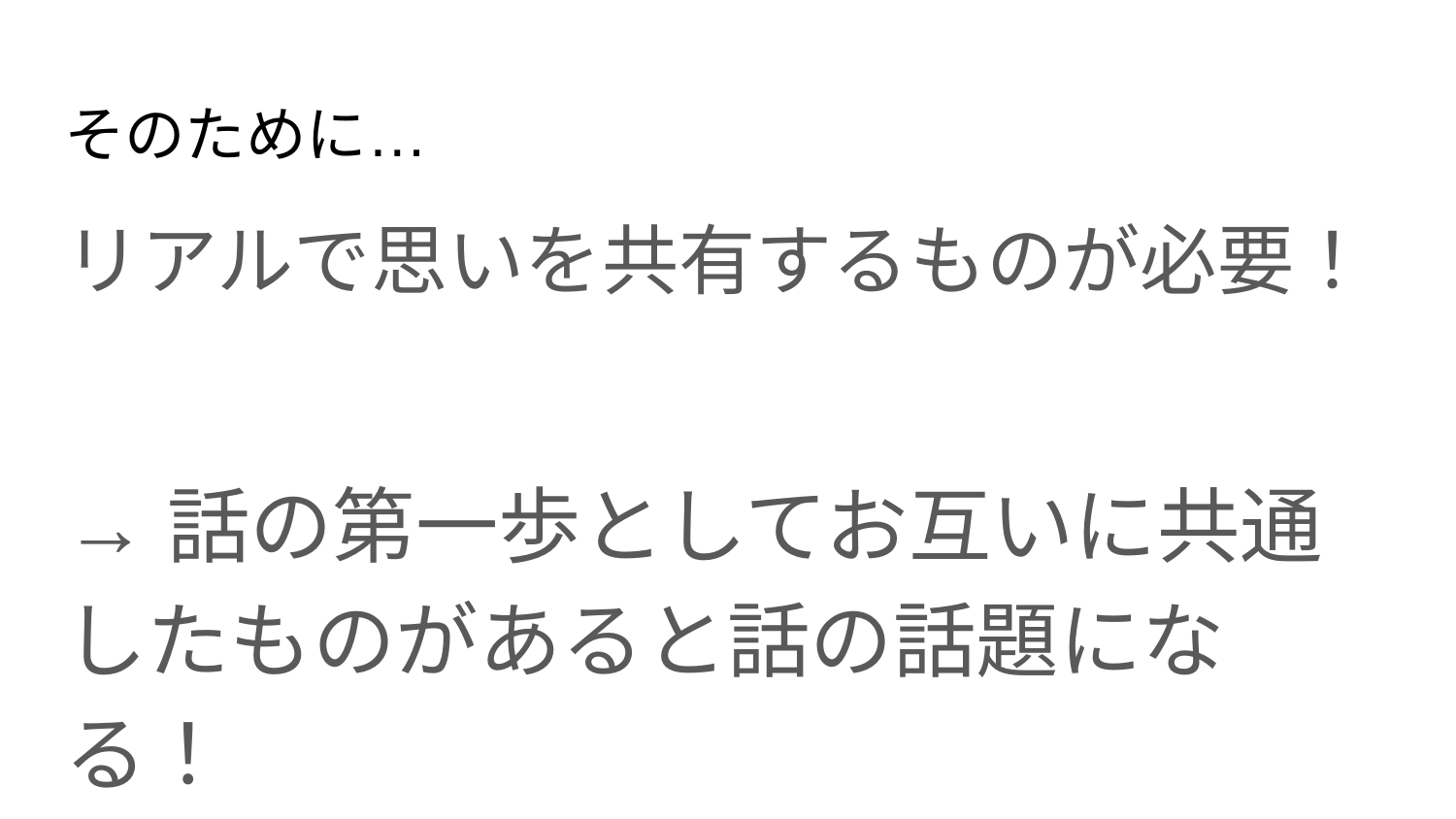

# そのために…
リアルで思いを共有するものが必要！

→話の第一歩としてお互いに共通したものがあると話の話題になる！